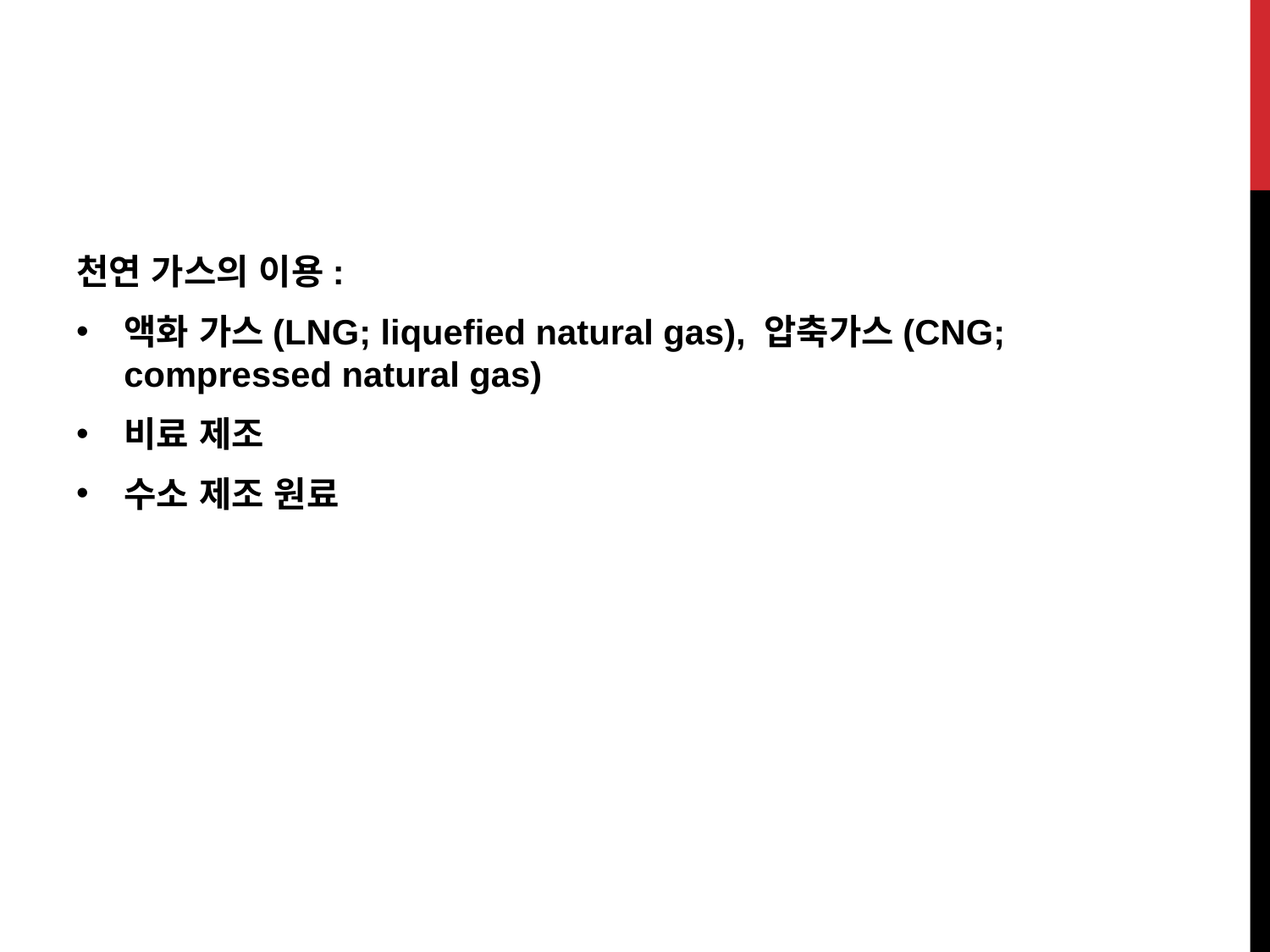

천연 가스의 이용:
액화 가스(LNG; liquefied natural gas), 압축가스(CNG; compressed natural gas)
비료 제조
수소 제조 원료